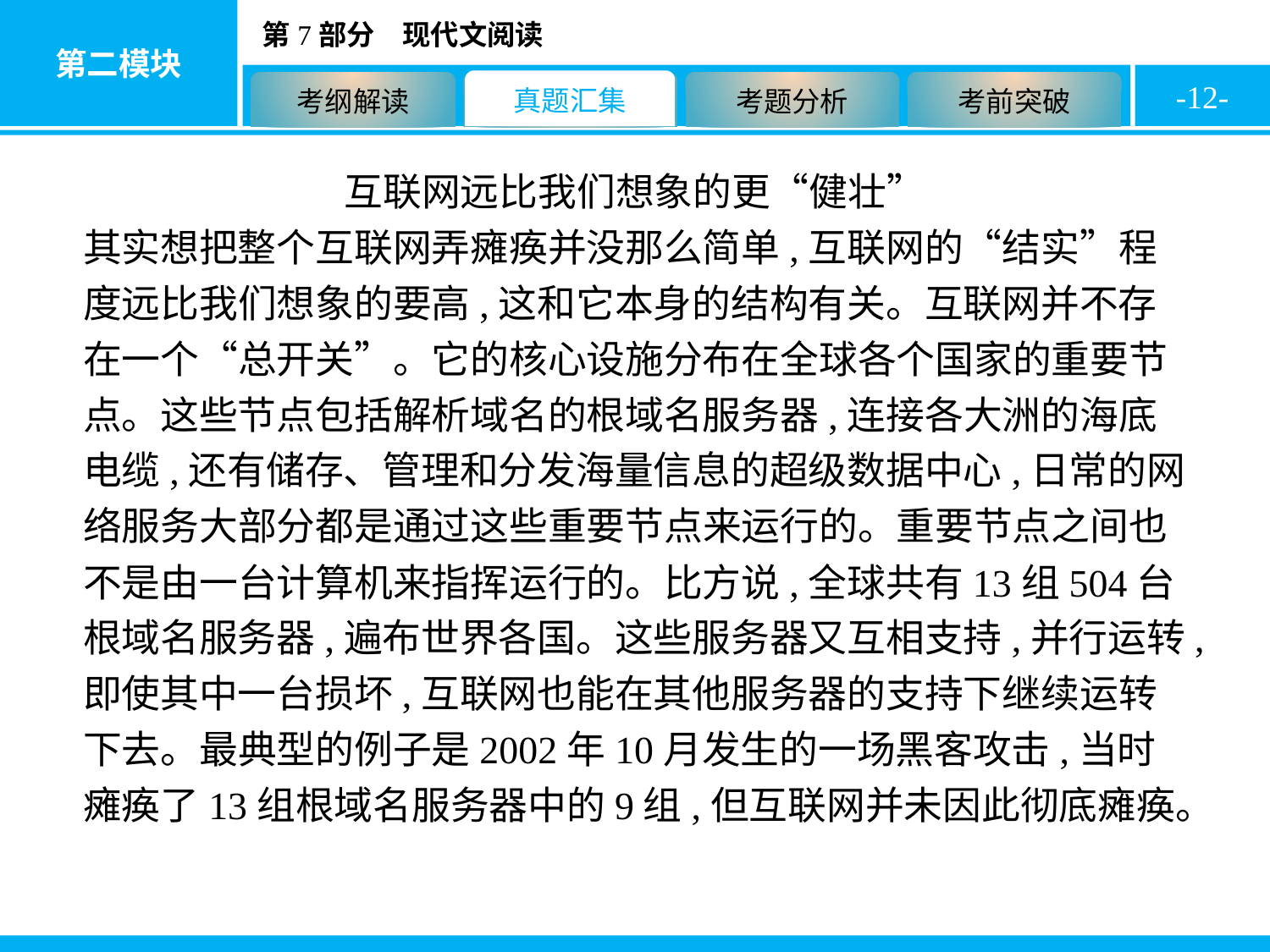

-12-
互联网远比我们想象的更“健壮”
其实想把整个互联网弄瘫痪并没那么简单,互联网的“结实”程度远比我们想象的要高,这和它本身的结构有关。互联网并不存在一个“总开关”。它的核心设施分布在全球各个国家的重要节点。这些节点包括解析域名的根域名服务器,连接各大洲的海底电缆,还有储存、管理和分发海量信息的超级数据中心,日常的网络服务大部分都是通过这些重要节点来运行的。重要节点之间也不是由一台计算机来指挥运行的。比方说,全球共有13组504台根域名服务器,遍布世界各国。这些服务器又互相支持,并行运转,即使其中一台损坏,互联网也能在其他服务器的支持下继续运转下去。最典型的例子是2002年10月发生的一场黑客攻击,当时瘫痪了13组根域名服务器中的9组,但互联网并未因此彻底瘫痪。